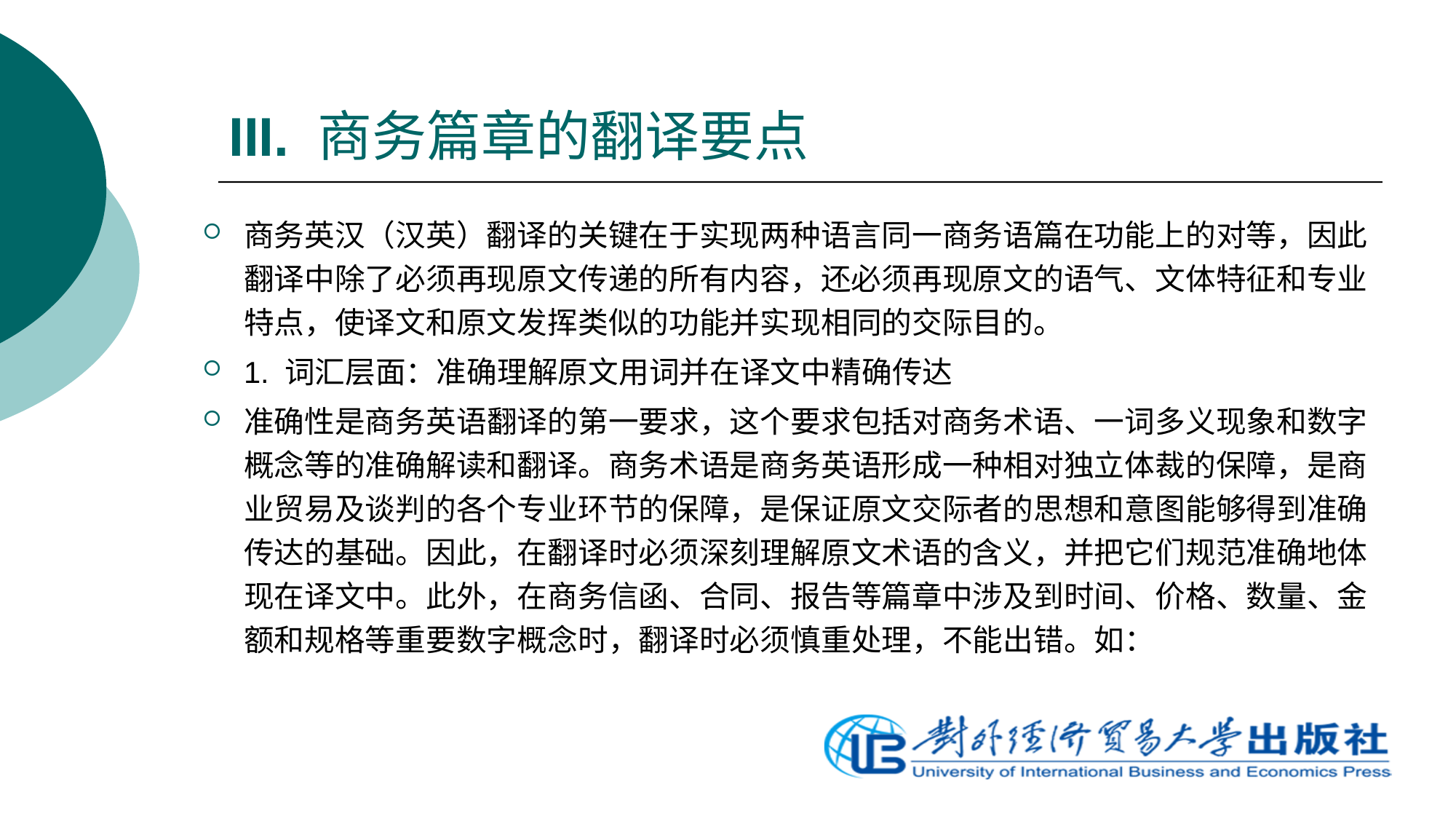

# III. 商务篇章的翻译要点
商务英汉（汉英）翻译的关键在于实现两种语言同一商务语篇在功能上的对等，因此翻译中除了必须再现原文传递的所有内容，还必须再现原文的语气、文体特征和专业特点，使译文和原文发挥类似的功能并实现相同的交际目的。
1. 词汇层面：准确理解原文用词并在译文中精确传达
准确性是商务英语翻译的第一要求，这个要求包括对商务术语、一词多义现象和数字概念等的准确解读和翻译。商务术语是商务英语形成一种相对独立体裁的保障，是商业贸易及谈判的各个专业环节的保障，是保证原文交际者的思想和意图能够得到准确传达的基础。因此，在翻译时必须深刻理解原文术语的含义，并把它们规范准确地体现在译文中。此外，在商务信函、合同、报告等篇章中涉及到时间、价格、数量、金额和规格等重要数字概念时，翻译时必须慎重处理，不能出错。如：